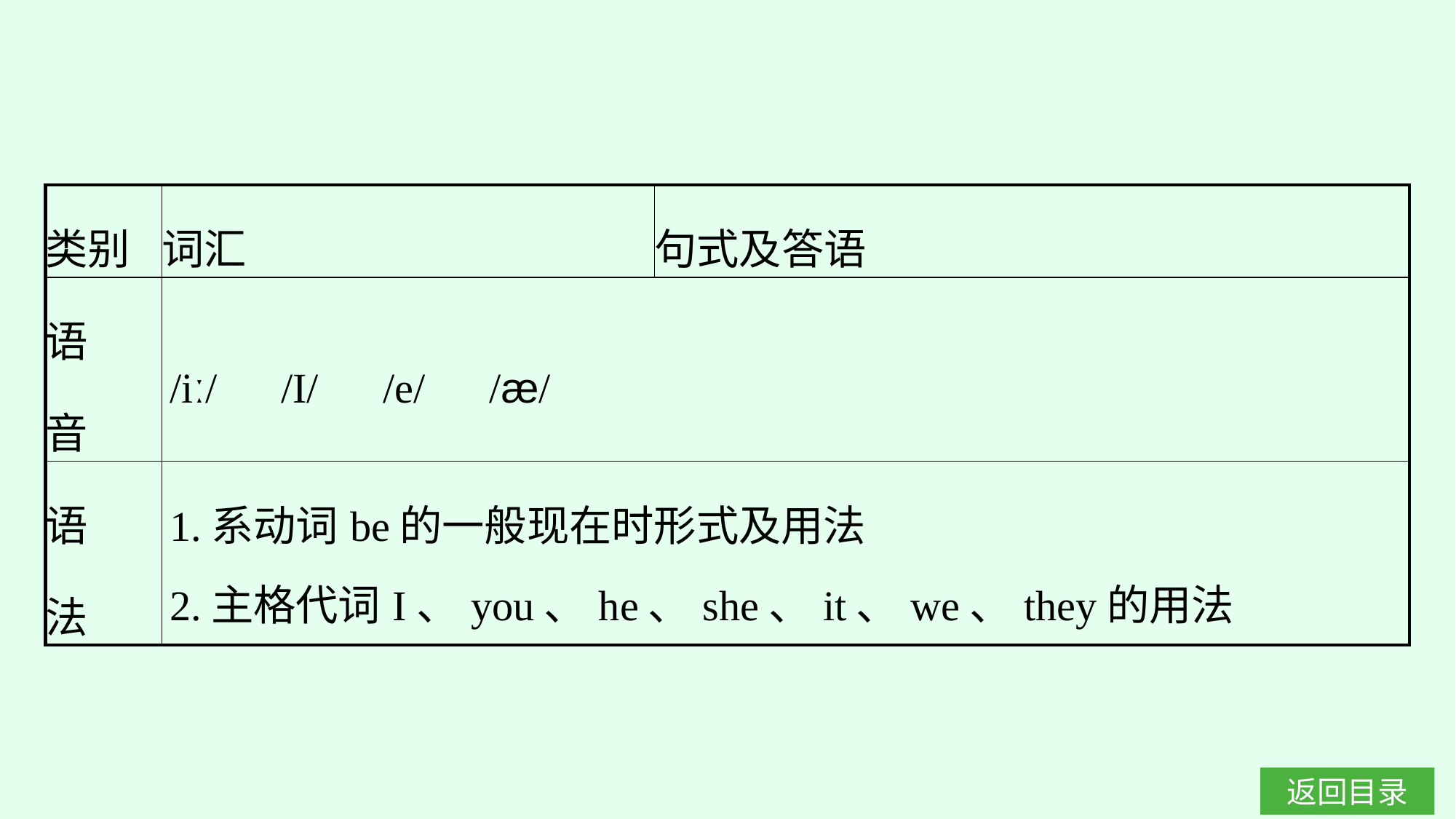

| 类别 | 词汇 | 句式及答语 |
| --- | --- | --- |
| 语 音 | /iː/　/I/　/e/　/æ/ |  |
| 语 法 | 1.系动词be的一般现在时形式及用法 2.主格代词I、you、he、she、it、we、they的用法 |  |